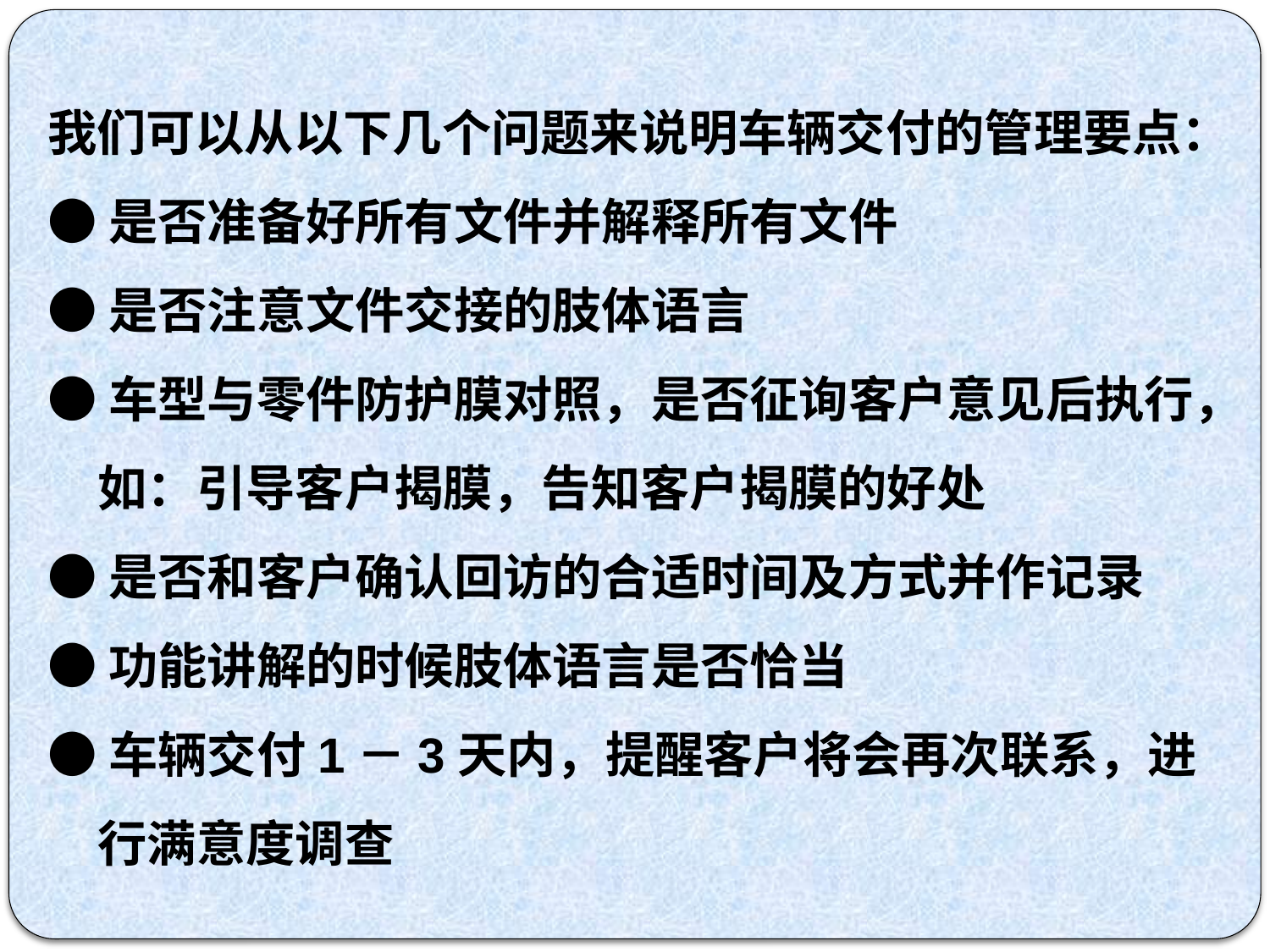

我们可以从以下几个问题来说明车辆交付的管理要点：
●是否准备好所有文件并解释所有文件
●是否注意文件交接的肢体语言
●车型与零件防护膜对照，是否征询客户意见后执行，如：引导客户揭膜，告知客户揭膜的好处
●是否和客户确认回访的合适时间及方式并作记录
●功能讲解的时候肢体语言是否恰当
●车辆交付1－3天内，提醒客户将会再次联系，进行满意度调查